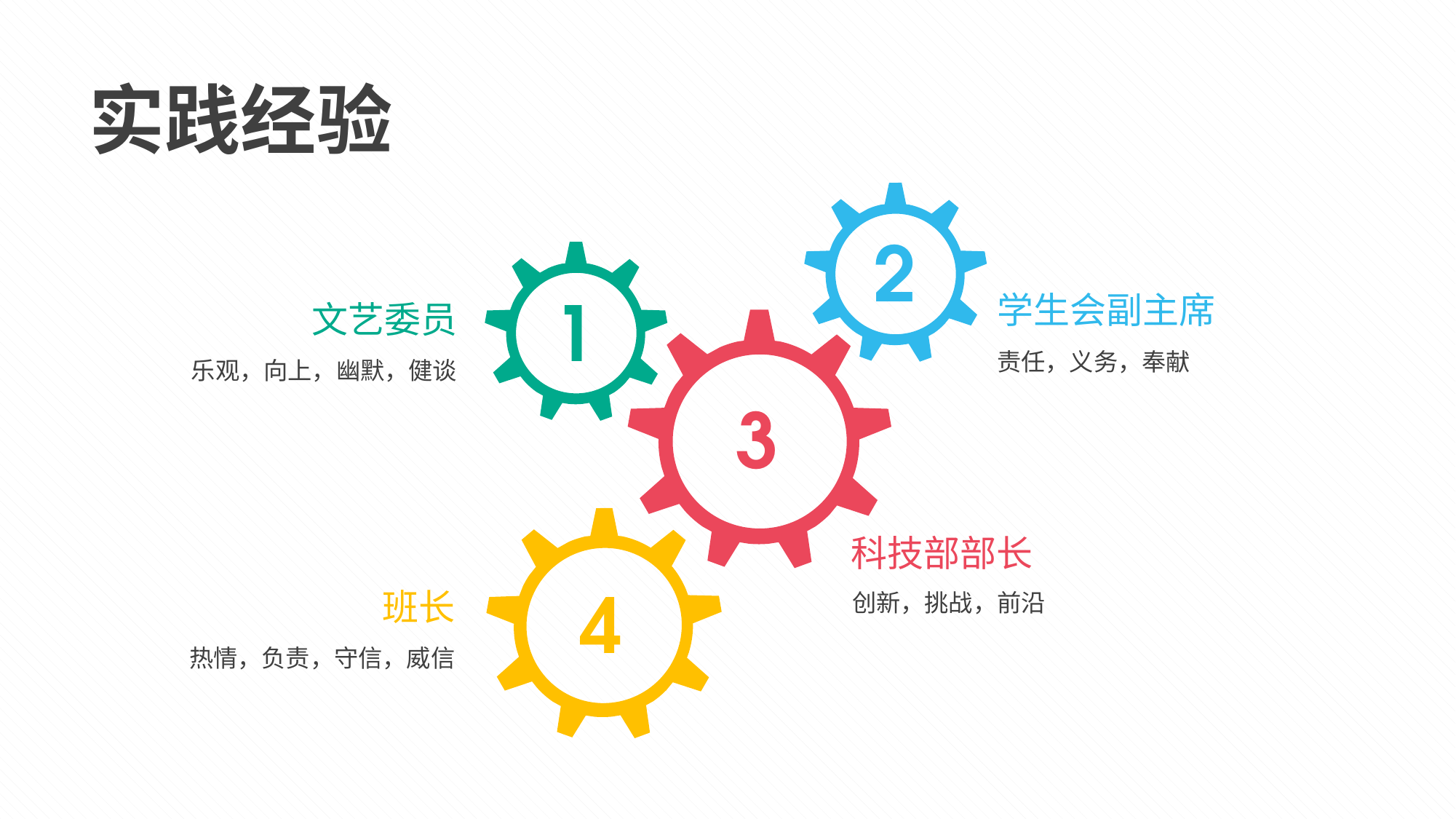

实践经验

2

1
学生会副主席
责任，义务，奉献
文艺委员
乐观，向上，幽默，健谈

3

4
科技部部长
创新，挑战，前沿
班长
热情，负责，守信，威信